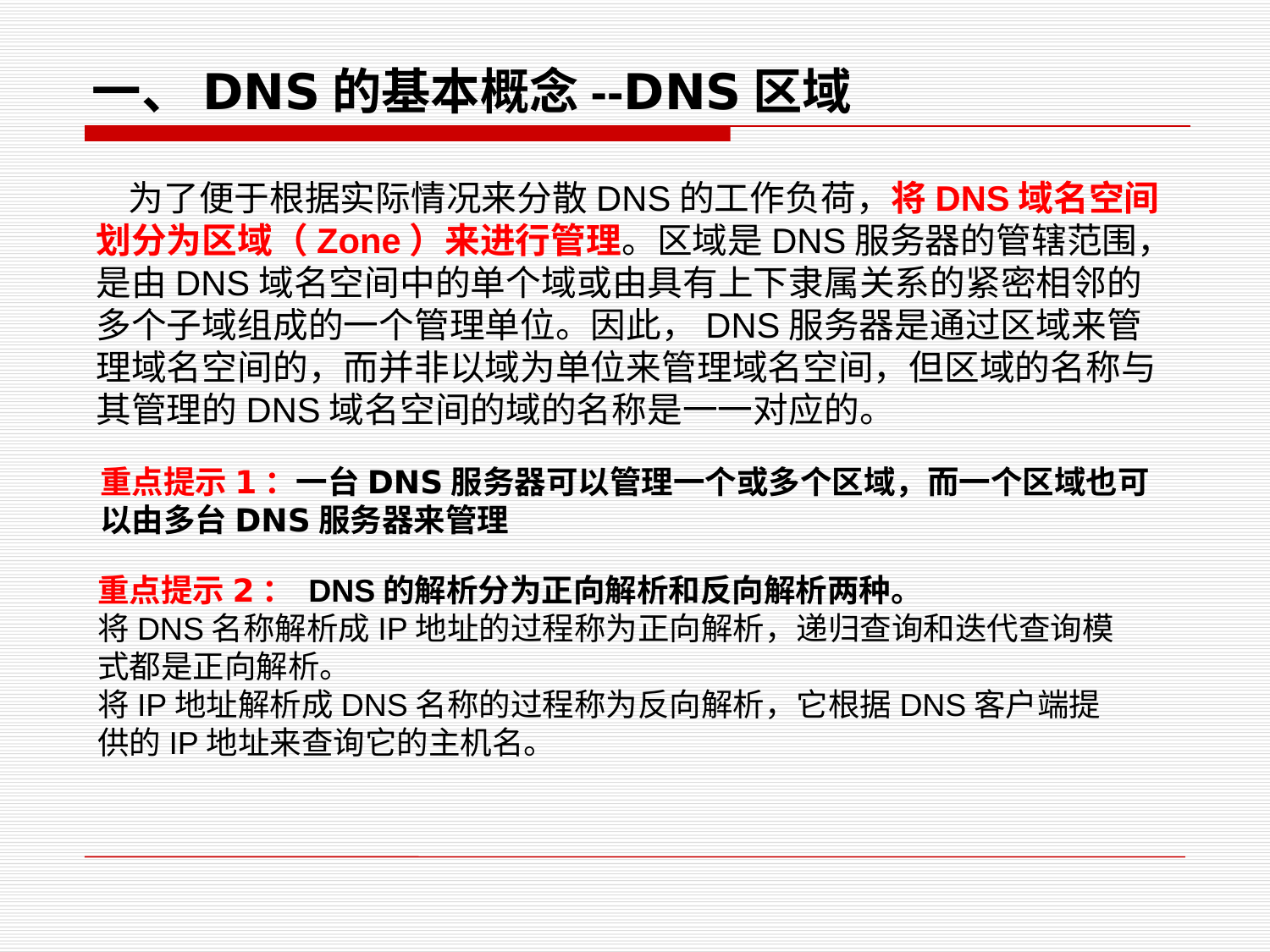

一、DNS的基本概念--DNS区域
   为了便于根据实际情况来分散DNS的工作负荷，将DNS域名空间划分为区域（Zone）来进行管理。区域是DNS服务器的管辖范围，是由DNS域名空间中的单个域或由具有上下隶属关系的紧密相邻的多个子域组成的一个管理单位。因此，DNS服务器是通过区域来管理域名空间的，而并非以域为单位来管理域名空间，但区域的名称与其管理的DNS域名空间的域的名称是一一对应的。
重点提示1：一台DNS服务器可以管理一个或多个区域，而一个区域也可以由多台DNS服务器来管理
重点提示2： DNS的解析分为正向解析和反向解析两种。
将DNS名称解析成IP地址的过程称为正向解析，递归查询和迭代查询模式都是正向解析。
将IP地址解析成DNS名称的过程称为反向解析，它根据DNS客户端提供的IP地址来查询它的主机名。
46